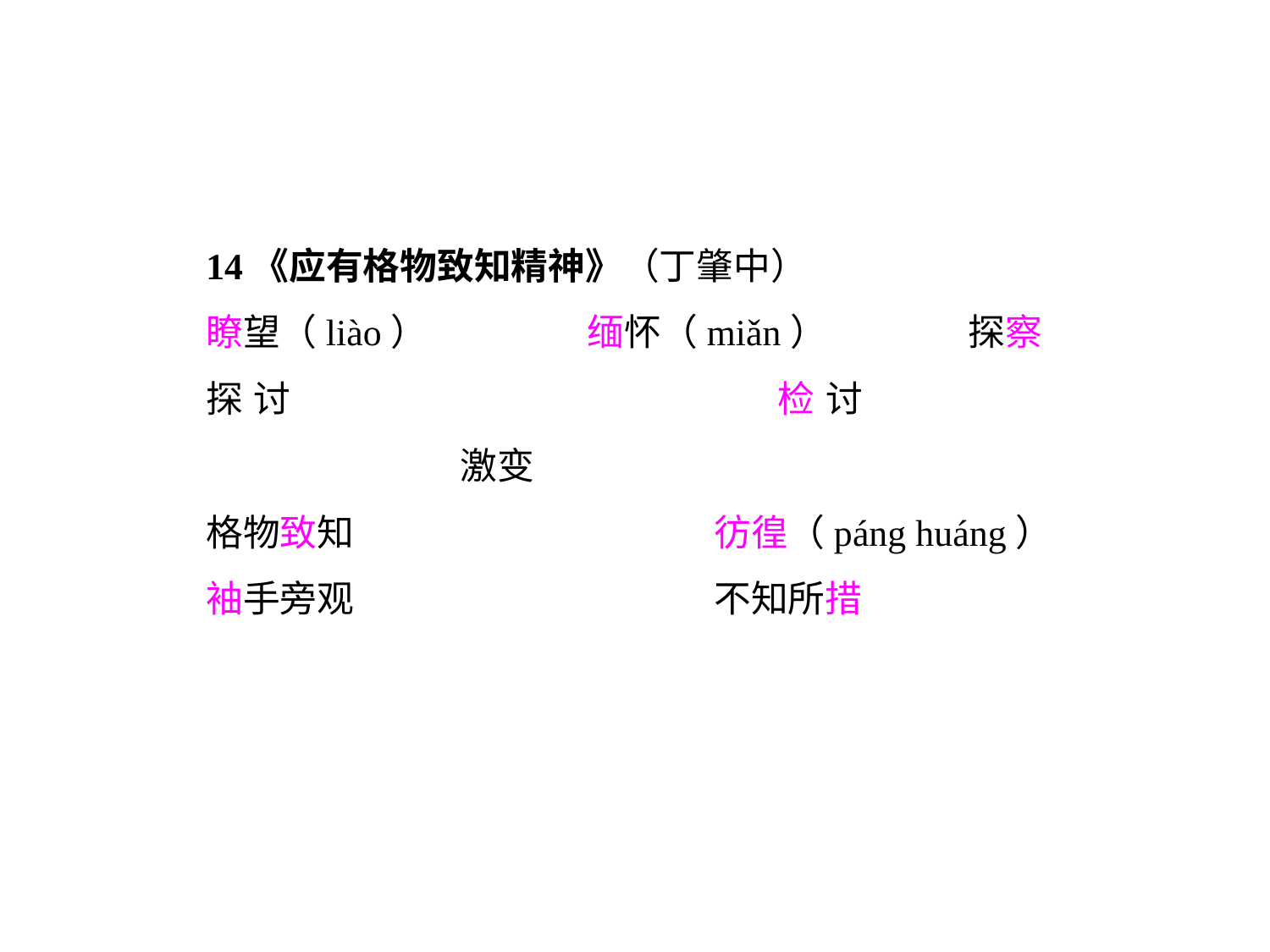

14《应有格物致知精神》（丁肇中）
瞭望（liào）		缅怀（miǎn）		探察
探讨				检讨				激变
格物致知			彷徨（páng huáng）
袖手旁观			不知所措